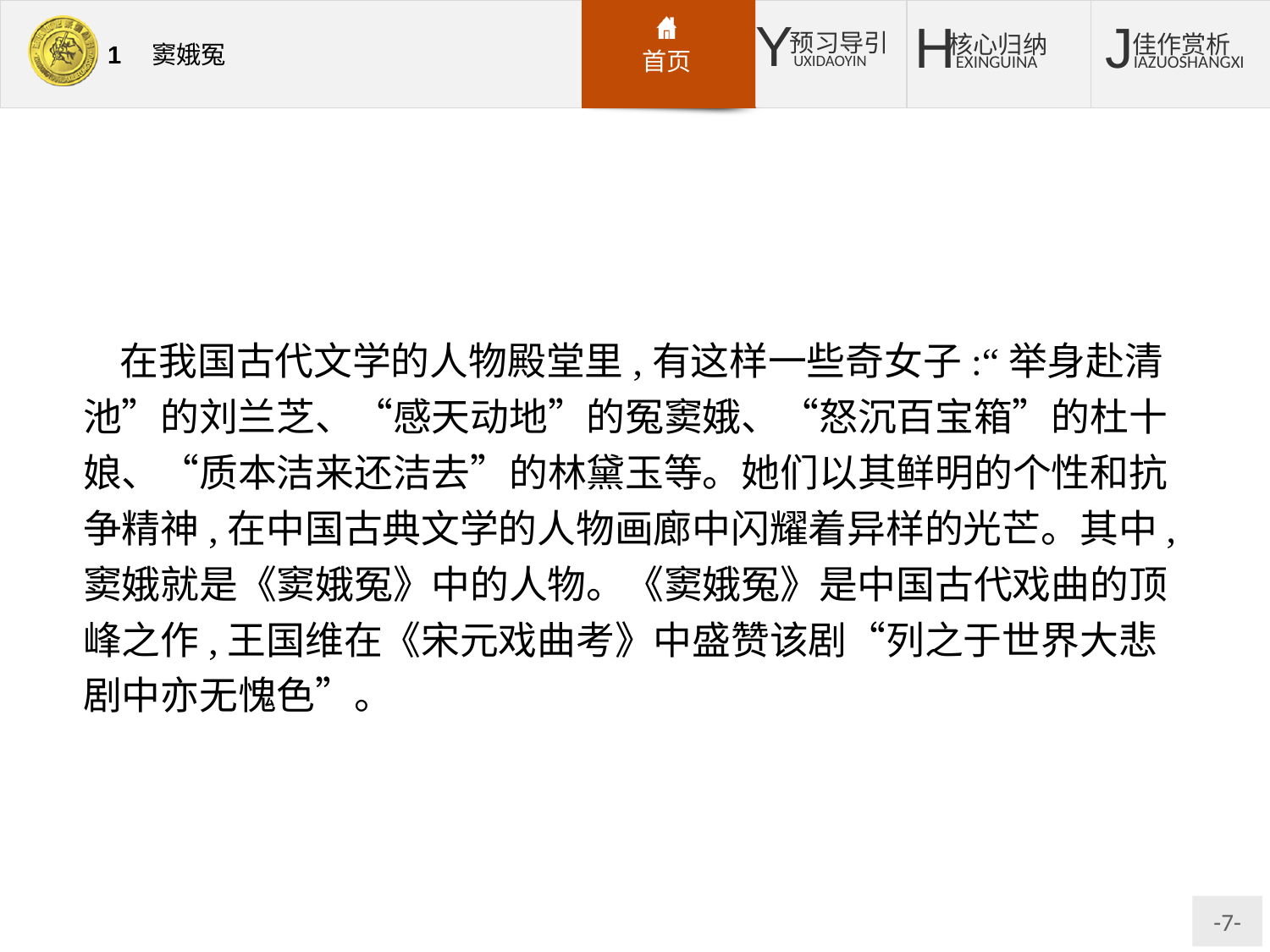

在我国古代文学的人物殿堂里,有这样一些奇女子:“举身赴清池”的刘兰芝、“感天动地”的冤窦娥、“怒沉百宝箱”的杜十娘、“质本洁来还洁去”的林黛玉等。她们以其鲜明的个性和抗争精神,在中国古典文学的人物画廊中闪耀着异样的光芒。其中,窦娥就是《窦娥冤》中的人物。《窦娥冤》是中国古代戏曲的顶峰之作,王国维在《宋元戏曲考》中盛赞该剧“列之于世界大悲剧中亦无愧色”。